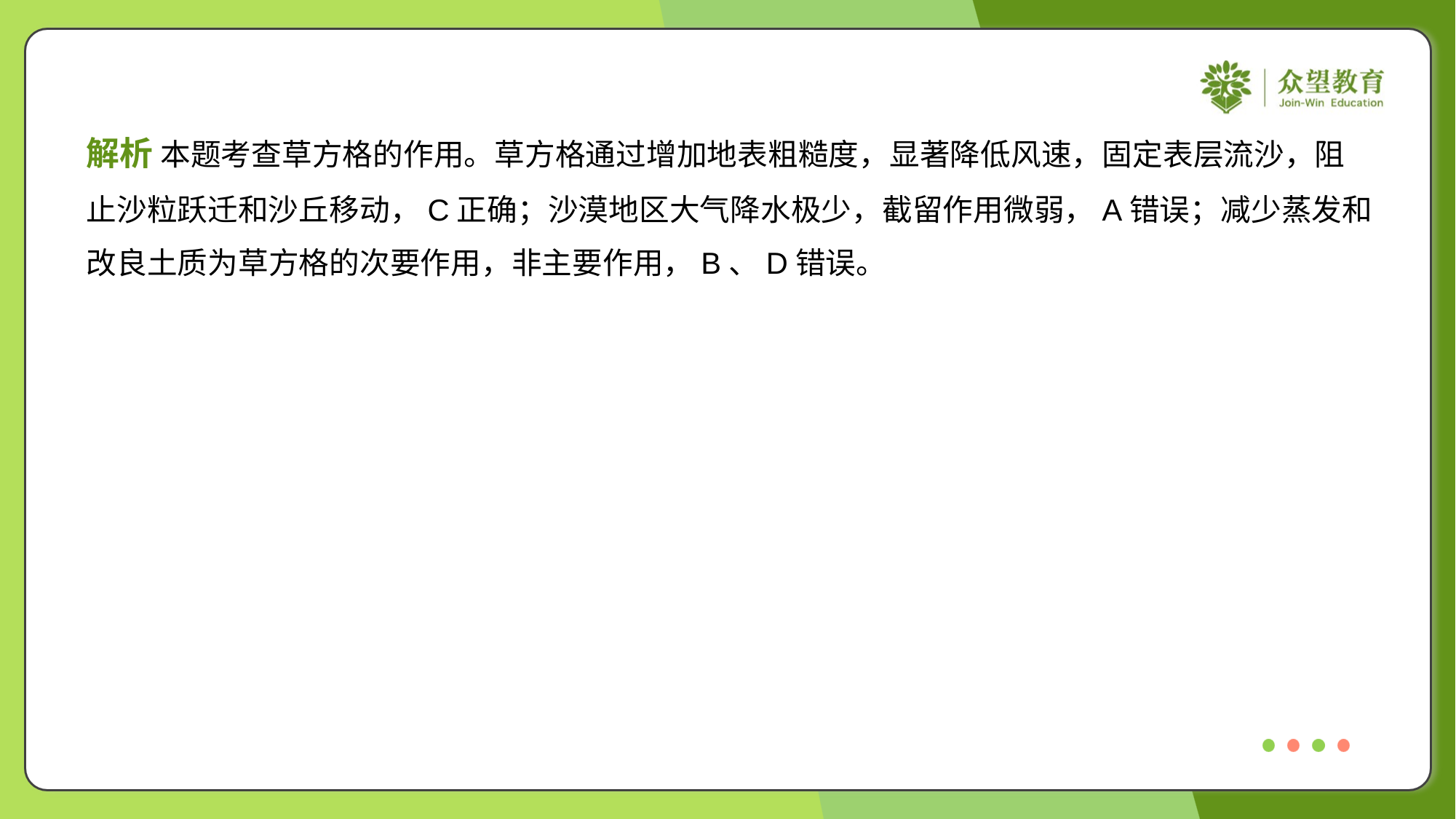

解析 本题考查草方格的作用。草方格通过增加地表粗糙度，显著降低风速，固定表层流沙，阻
止沙粒跃迁和沙丘移动，C正确；沙漠地区大气降水极少，截留作用微弱，A错误；减少蒸发和
改良土质为草方格的次要作用，非主要作用，B、D错误。